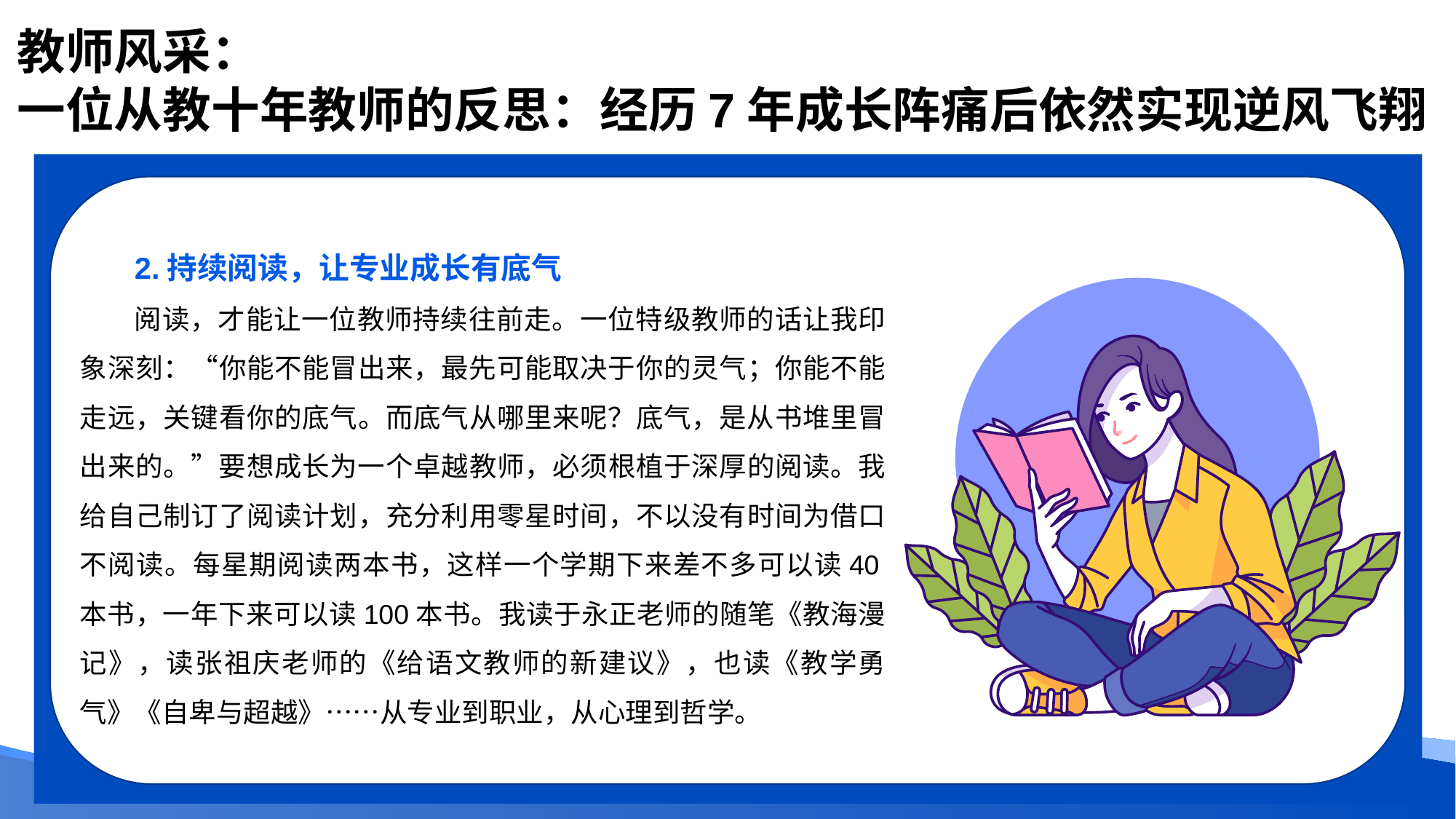

# 教师风采： 一位从教十年教师的反思：经历7年成长阵痛后依然实现逆风飞翔

2.持续阅读，让专业成长有底气
阅读，才能让一位教师持续往前走。一位特级教师的话让我印象深刻：“你能不能冒出来，最先可能取决于你的灵气；你能不能走远，关键看你的底气。而底气从哪里来呢？底气，是从书堆里冒出来的。”要想成长为一个卓越教师，必须根植于深厚的阅读。我给自己制订了阅读计划，充分利用零星时间，不以没有时间为借口不阅读。每星期阅读两本书，这样一个学期下来差不多可以读40本书，一年下来可以读100本书。我读于永正老师的随笔《教海漫记》，读张祖庆老师的《给语文教师的新建议》，也读《教学勇气》《自卑与超越》……从专业到职业，从心理到哲学。